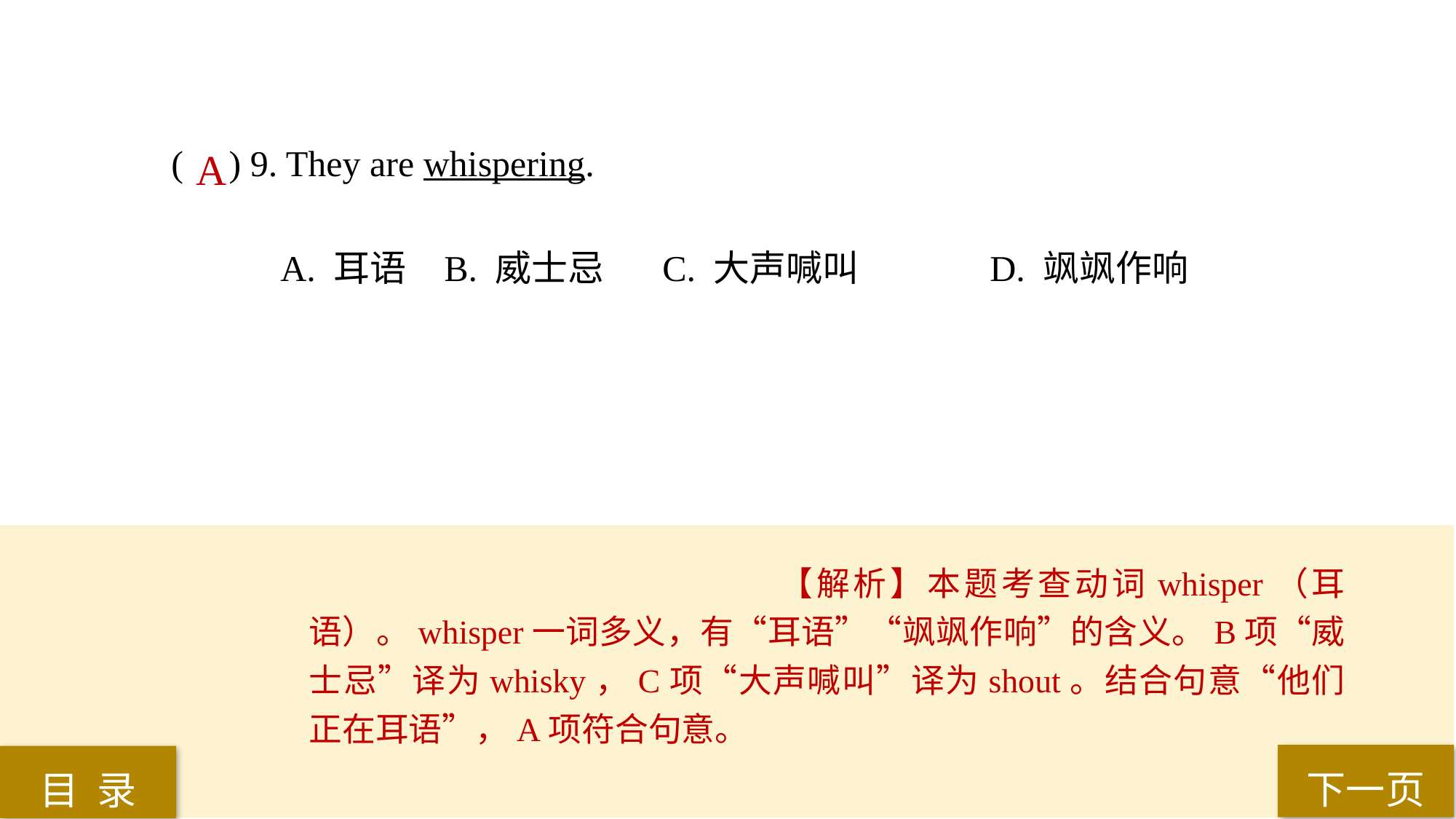

(     ) 9. They are whispering.

A. 耳语	B. 威士忌 	C. 大声喊叫 		D. 飒飒作响
A
【解析】本题考查动词whisper（耳语）。whisper一词多义，有“耳语”“飒飒作响”的含义。B项“威士忌”译为whisky，C项“大声喊叫”译为shout。结合句意“他们正在耳语”，A项符合句意。